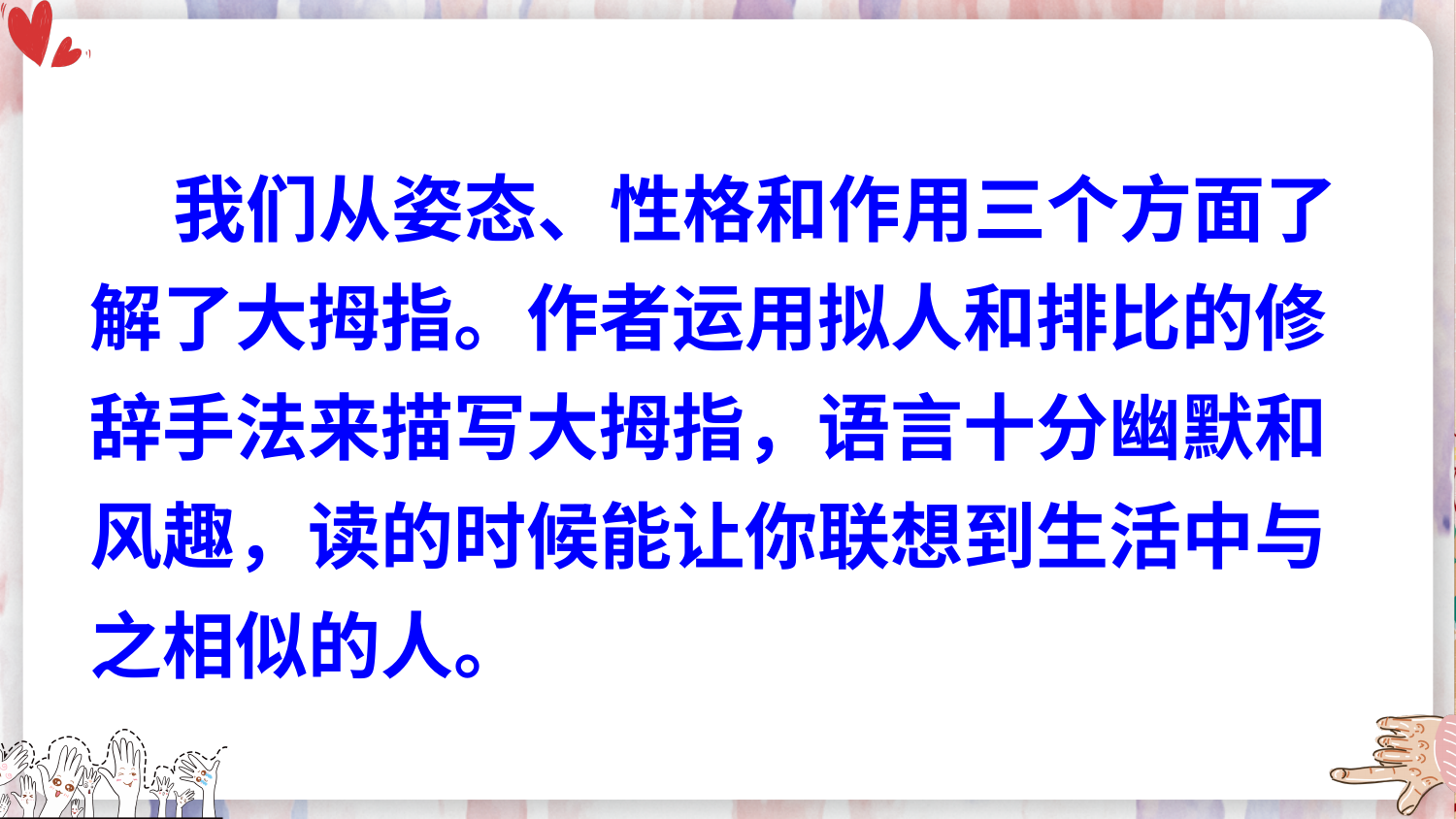

我们从姿态、性格和作用三个方面了解了大拇指。作者运用拟人和排比的修辞手法来描写大拇指，语言十分幽默和风趣，读的时候能让你联想到生活中与之相似的人。